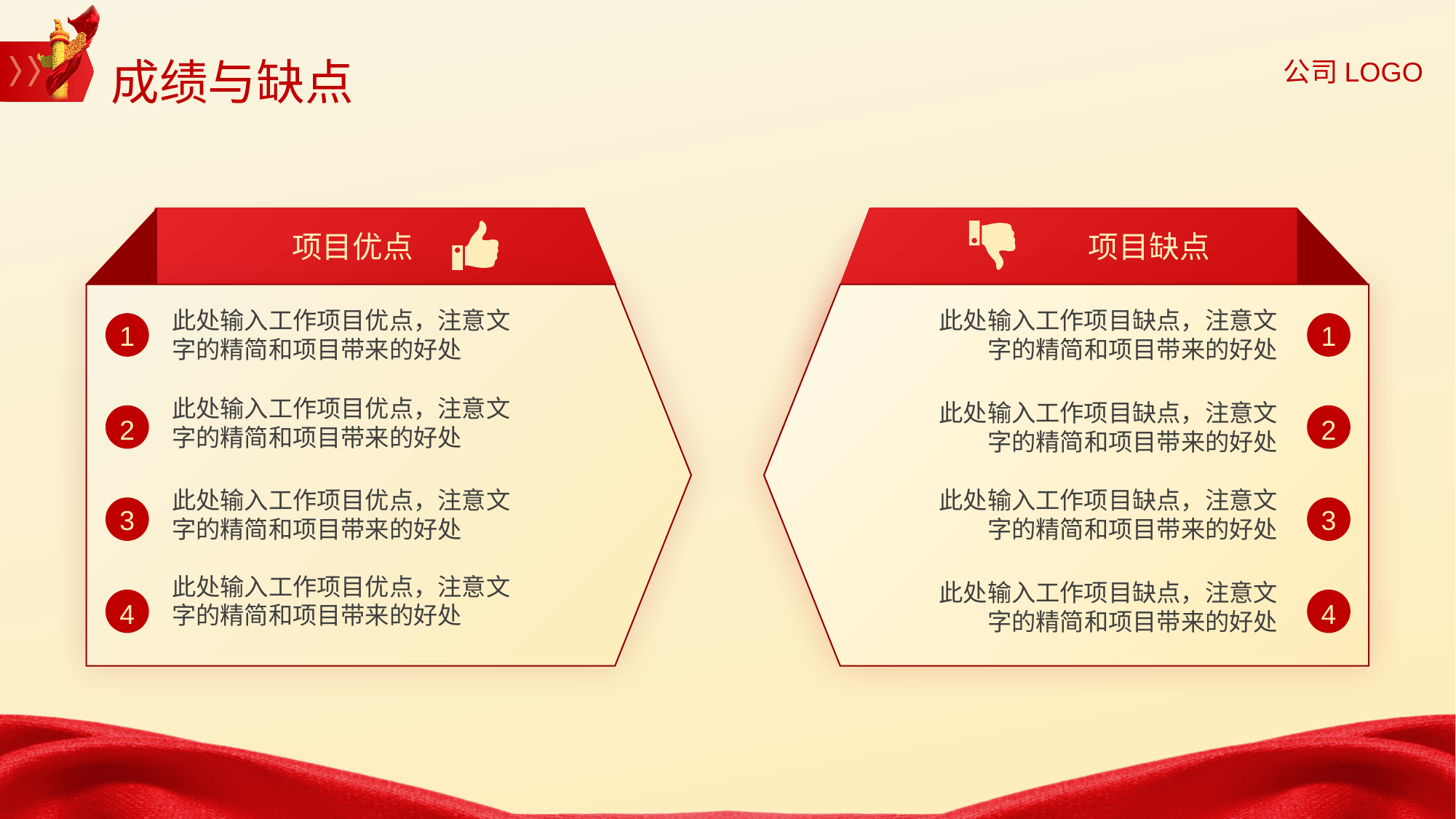

成绩与缺点

项目优点
项目缺点

此处输入工作项目优点，注意文字的精简和项目带来的好处
此处输入工作项目缺点，注意文字的精简和项目带来的好处

1

2
3

4

1

2
3

4
此处输入工作项目优点，注意文字的精简和项目带来的好处
此处输入工作项目缺点，注意文字的精简和项目带来的好处
此处输入工作项目优点，注意文字的精简和项目带来的好处
此处输入工作项目缺点，注意文字的精简和项目带来的好处
此处输入工作项目优点，注意文字的精简和项目带来的好处
此处输入工作项目缺点，注意文字的精简和项目带来的好处